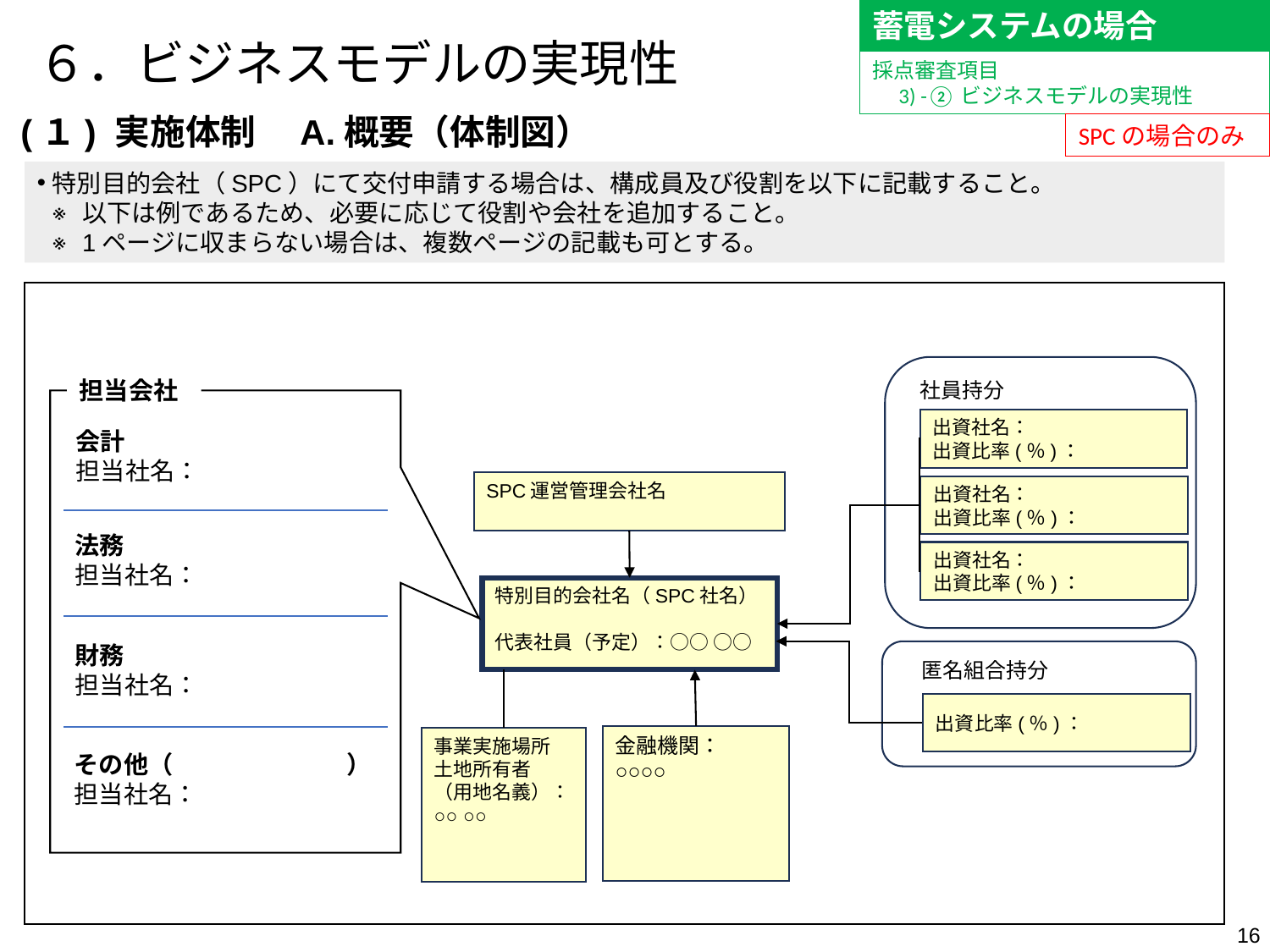

蓄電システムの場合
# ６．ビジネスモデルの実現性
採点審査項目
　3) -②ビジネスモデルの実現性
(１) 実施体制　A.概要（体制図）
SPCの場合のみ
特別目的会社（SPC）にて交付申請する場合は、構成員及び役割を以下に記載すること。
以下は例であるため、必要に応じて役割や会社を追加すること。
1ページに収まらない場合は、複数ページの記載も可とする。

担当会社
社員持分

出資社名：
出資比率(％)：
会計
担当社名：
SPC運営管理会社名

出資社名：
出資比率(％)：
法務
担当社名：
出資社名：
出資比率(％)：
特別目的会社名（SPC社名）

代表社員（予定）：○○ ○○
財務
担当社名：

匿名組合持分
出資比率(％)：
金融機関：
○○○○
事業実施場所
土地所有者
（用地名義）：
○○ ○○

その他（　　　　　　　）
担当社名：